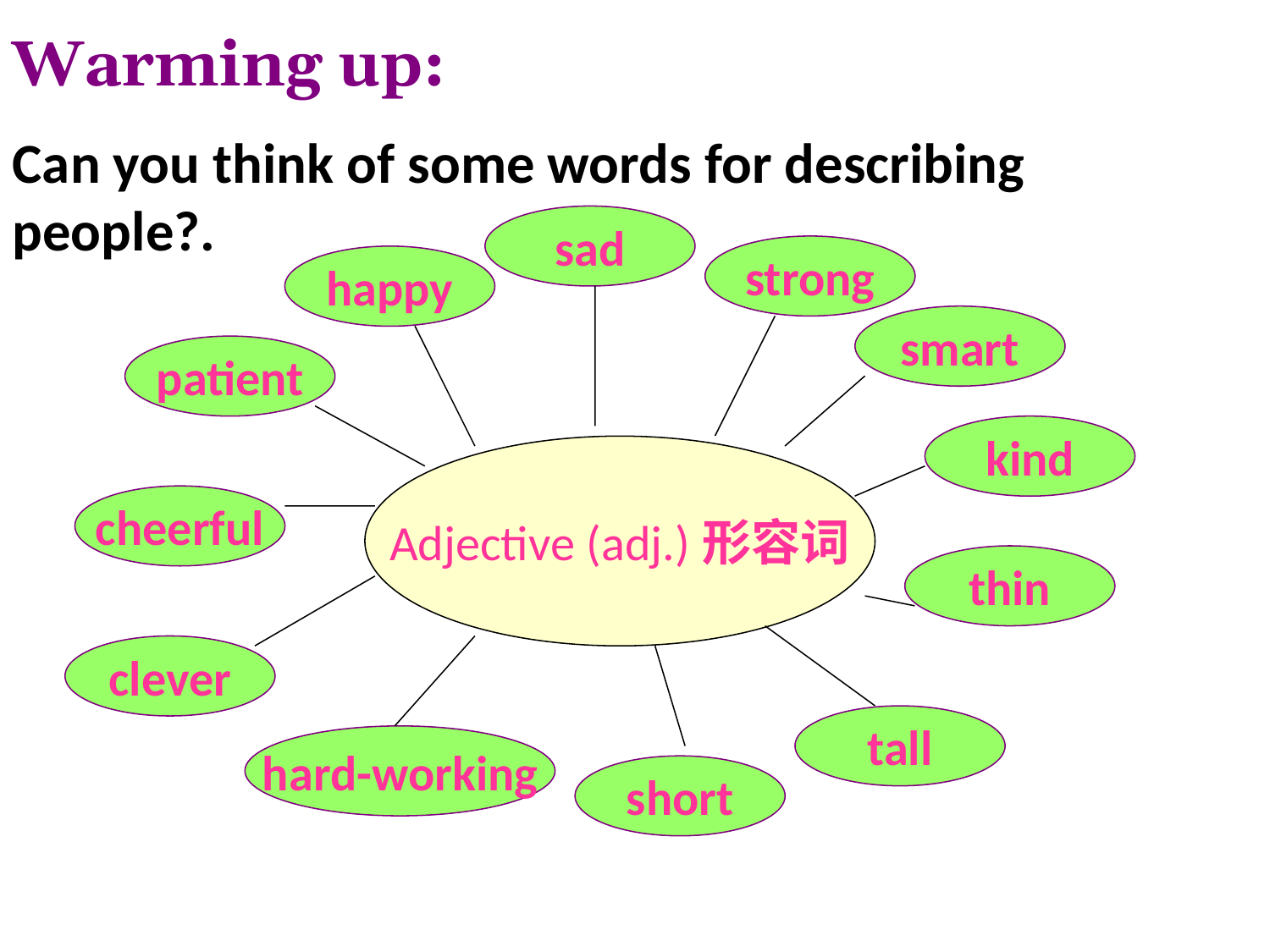

Warming up:
Can you think of some words for describing people?.
sad

strong

happy

smart

patient

kind

Adjective (adj.)形容词
cheerful

thin

clever

tall

hard-working

short